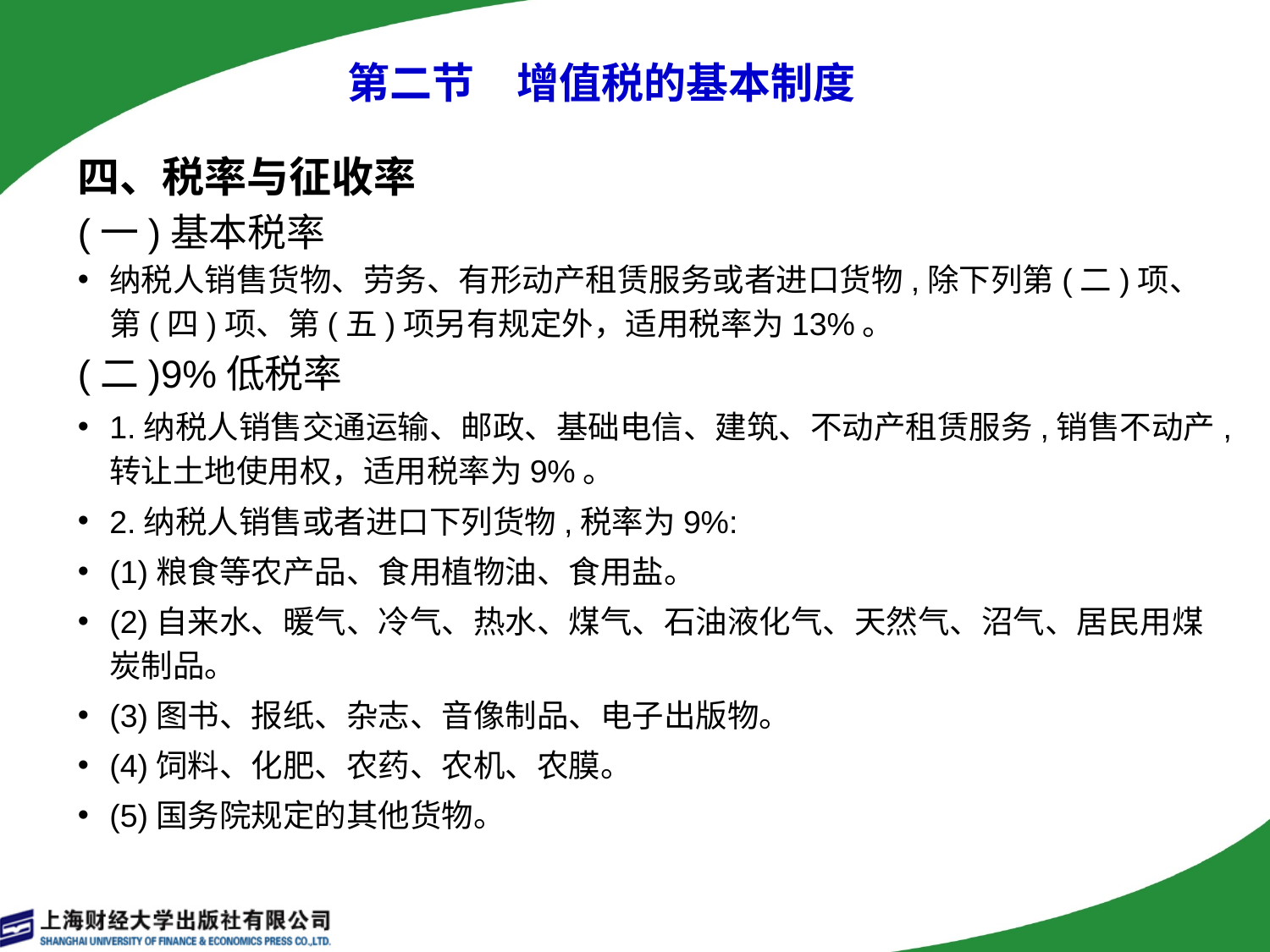

# 第二节　增值税的基本制度
四、税率与征收率
(一)基本税率
纳税人销售货物、劳务、有形动产租赁服务或者进口货物,除下列第(二)项、第(四)项、第(五)项另有规定外，适用税率为13%。
(二)9%低税率
1.纳税人销售交通运输、邮政、基础电信、建筑、不动产租赁服务,销售不动产,转让土地使用权，适用税率为9%。
2.纳税人销售或者进口下列货物,税率为9%:
(1)粮食等农产品、食用植物油、食用盐。
(2)自来水、暖气、冷气、热水、煤气、石油液化气、天然气、沼气、居民用煤炭制品。
(3)图书、报纸、杂志、音像制品、电子出版物。
(4)饲料、化肥、农药、农机、农膜。
(5)国务院规定的其他货物。